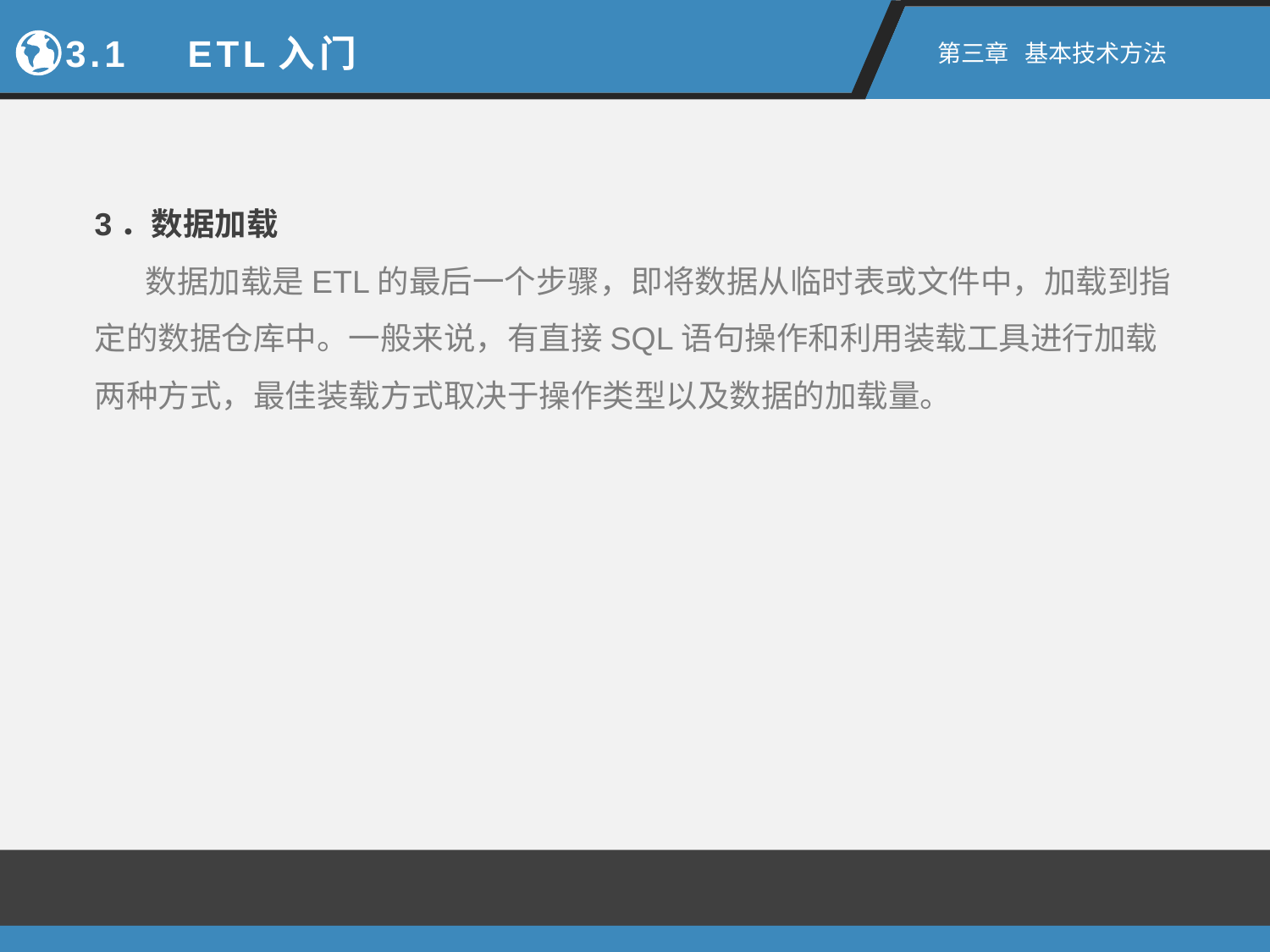

3.1　ETL入门

第三章   基本技术方法

3．数据加载
      数据加载是ETL的最后一个步骤，即将数据从临时表或文件中，加载到指定的数据仓库中。一般来说，有直接SQL语句操作和利用装载工具进行加载两种方式，最佳装载方式取决于操作类型以及数据的加载量。